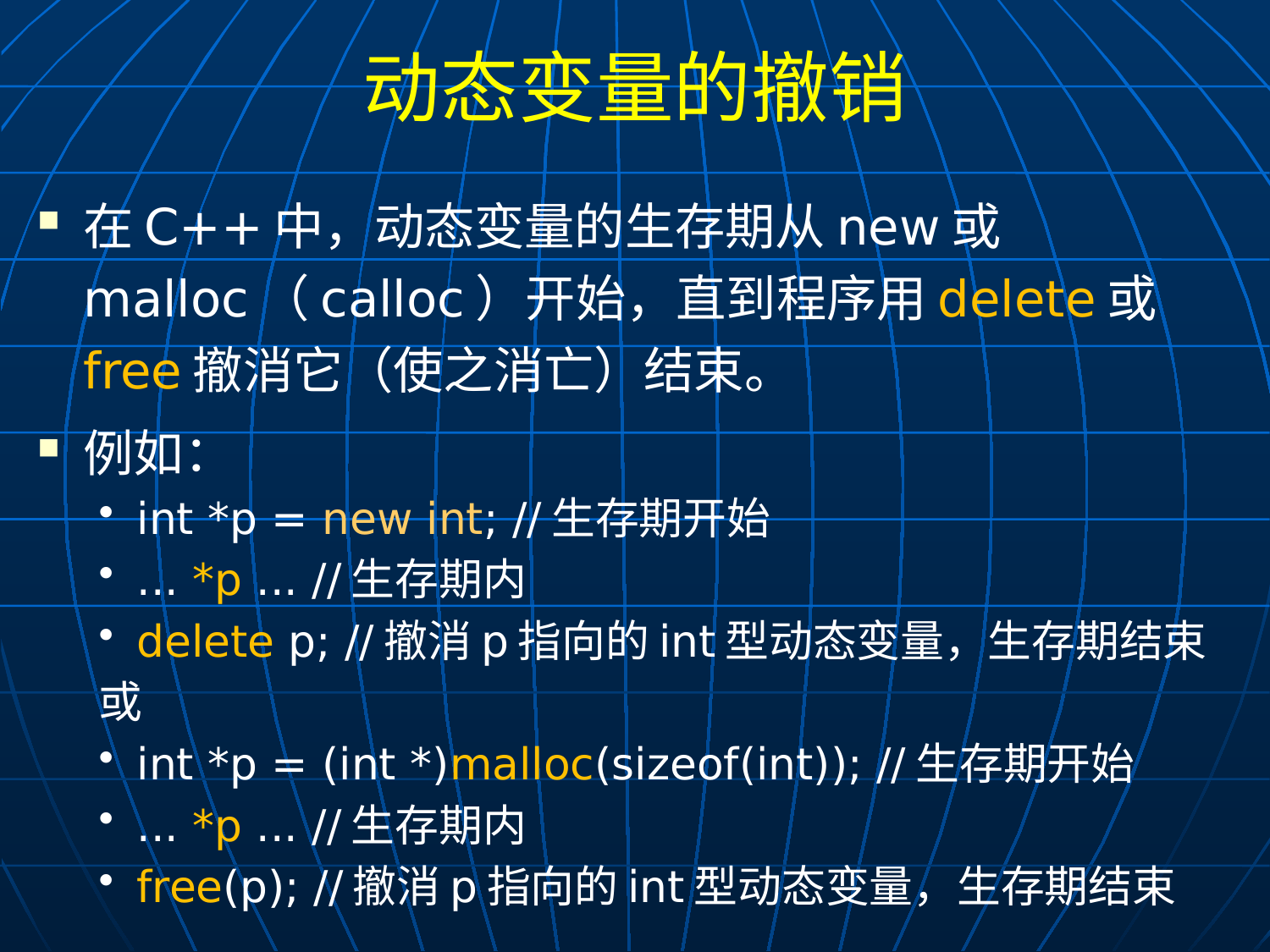

# 动态变量的撤销
在C++中，动态变量的生存期从new或malloc（calloc）开始，直到程序用delete或free撤消它（使之消亡）结束。
例如：
int *p = new int; //生存期开始
... *p ... //生存期内
delete p; //撤消p指向的int型动态变量，生存期结束
或
int *p = (int *)malloc(sizeof(int)); //生存期开始
... *p ... //生存期内
free(p); //撤消p指向的int型动态变量，生存期结束